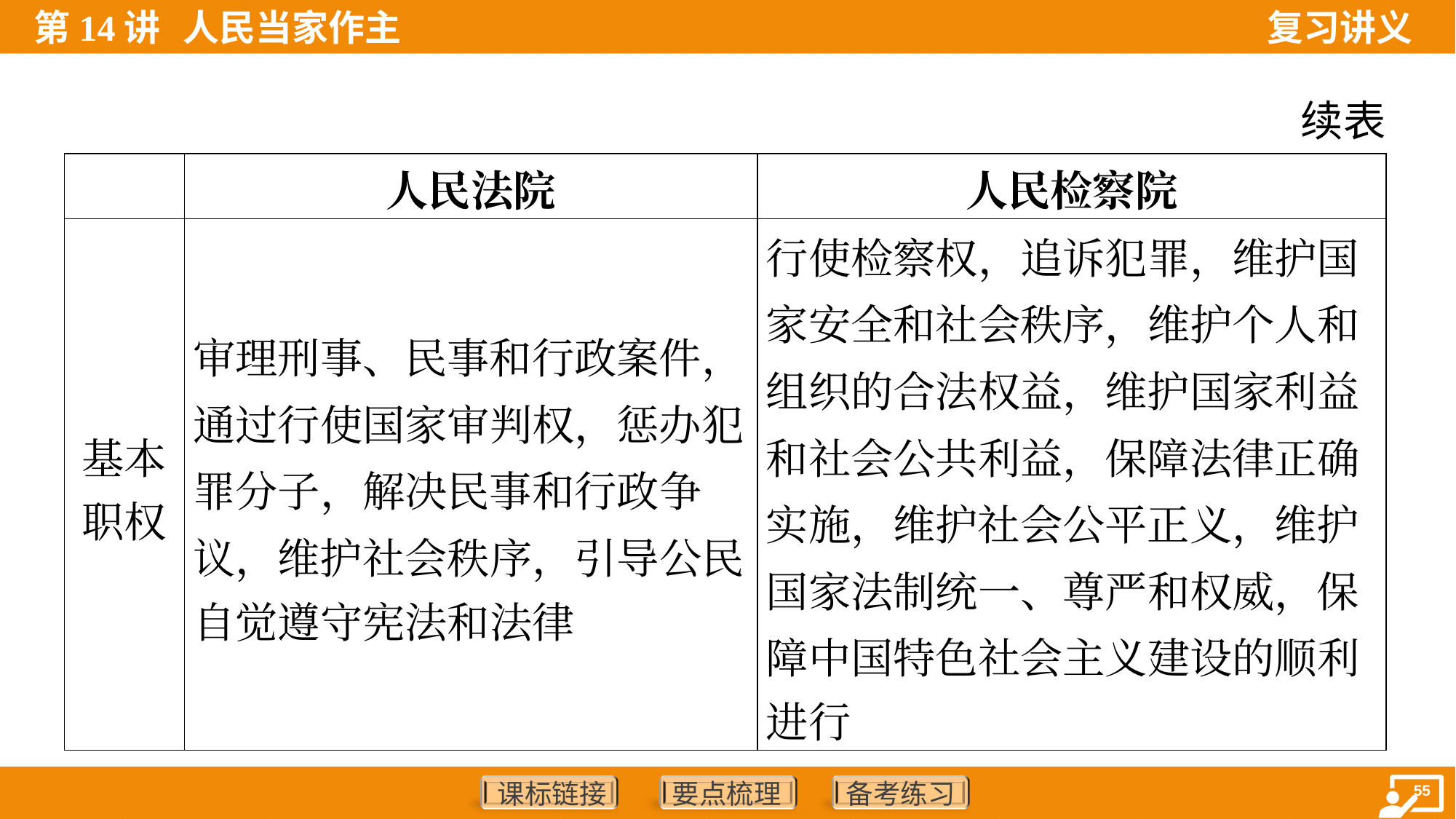

续表
|  | 人民法院 | 人民检察院 |
| --- | --- | --- |
| 基本 职权 | 审理刑事、民事和行政案件， 通过行使国家审判权，惩办犯 罪分子，解决民事和行政争 议，维护社会秩序，引导公民 自觉遵守宪法和法律 | 行使检察权，追诉犯罪，维护国 家安全和社会秩序，维护个人和 组织的合法权益，维护国家利益 和社会公共利益，保障法律正确 实施，维护社会公平正义，维护 国家法制统一、尊严和权威，保 障中国特色社会主义建设的顺利 进行 |